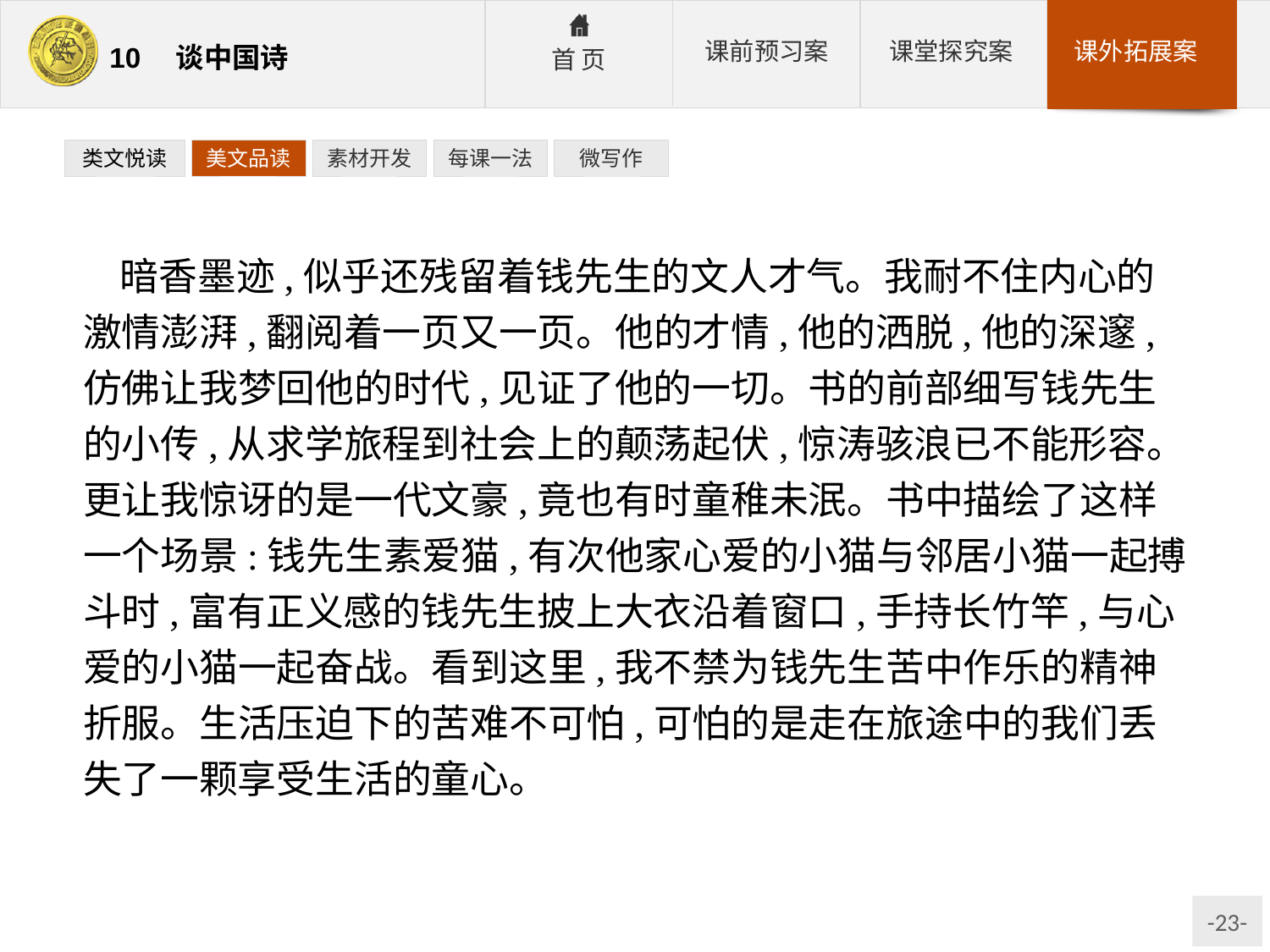

类文悦读
美文品读
素材开发
每课一法
微写作
暗香墨迹,似乎还残留着钱先生的文人才气。我耐不住内心的激情澎湃,翻阅着一页又一页。他的才情,他的洒脱,他的深邃,仿佛让我梦回他的时代,见证了他的一切。书的前部细写钱先生的小传,从求学旅程到社会上的颠荡起伏,惊涛骇浪已不能形容。更让我惊讶的是一代文豪,竟也有时童稚未泯。书中描绘了这样一个场景:钱先生素爱猫,有次他家心爱的小猫与邻居小猫一起搏斗时,富有正义感的钱先生披上大衣沿着窗口,手持长竹竿,与心爱的小猫一起奋战。看到这里,我不禁为钱先生苦中作乐的精神折服。生活压迫下的苦难不可怕,可怕的是走在旅途中的我们丢失了一颗享受生活的童心。